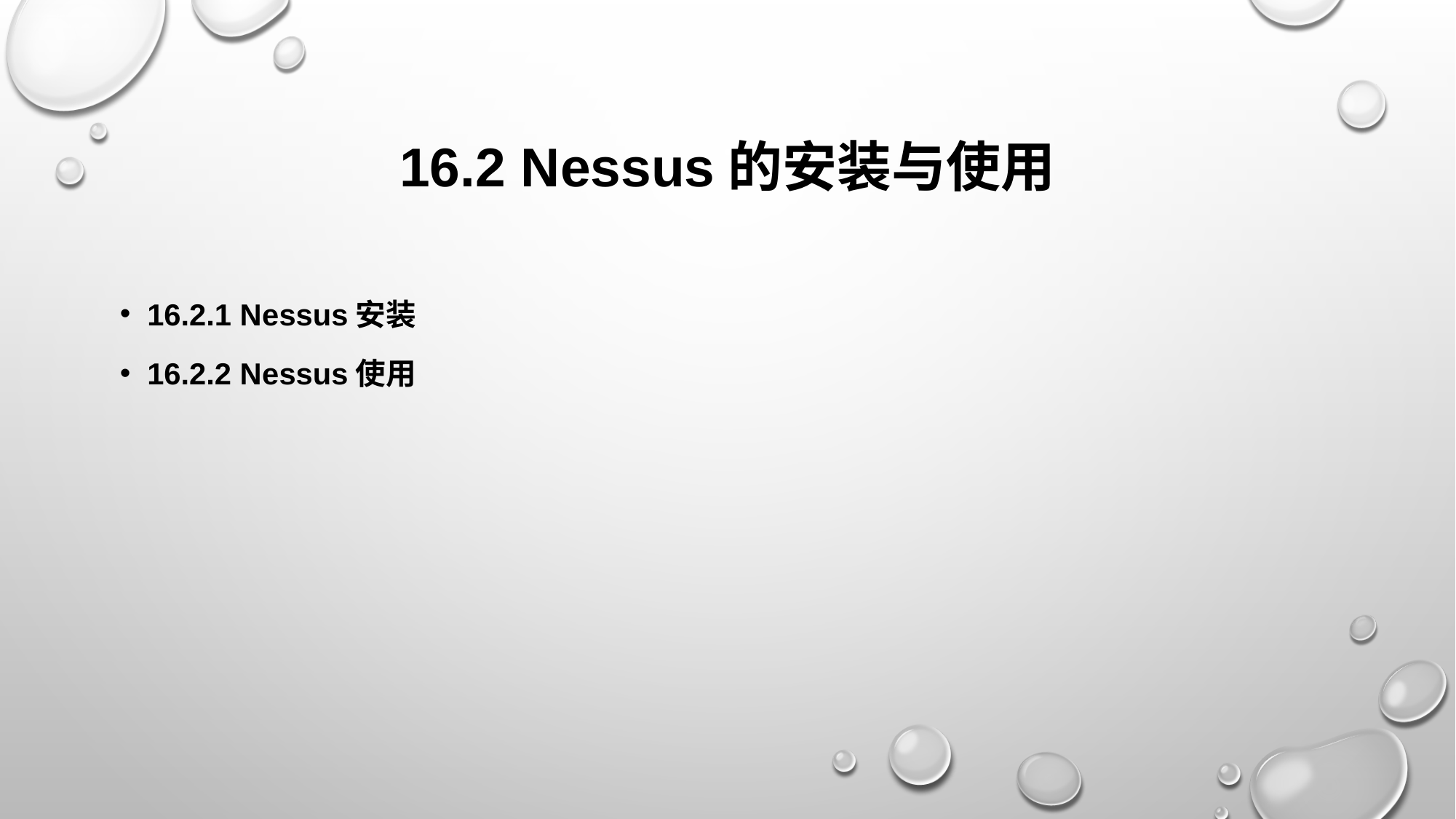

# 16.2 Nessus的安装与使用
16.2.1 Nessus安装
16.2.2 Nessus使用